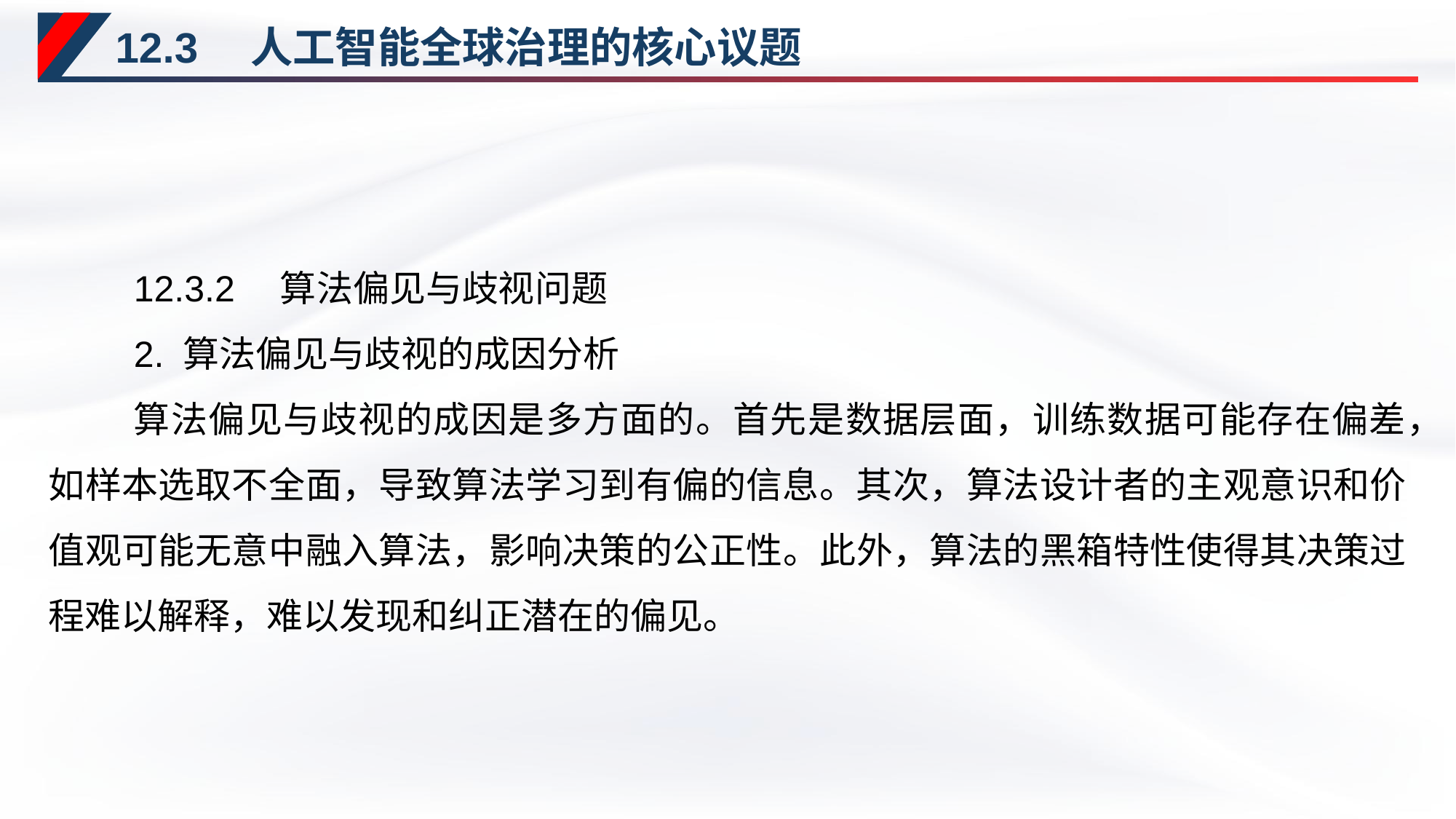

# 12.3　人工智能全球治理的核心议题
12.3.2　算法偏见与歧视问题
2. 算法偏见与歧视的成因分析
算法偏见与歧视的成因是多方面的。首先是数据层面，训练数据可能存在偏差，如样本选取不全面，导致算法学习到有偏的信息。其次，算法设计者的主观意识和价值观可能无意中融入算法，影响决策的公正性。此外，算法的黑箱特性使得其决策过程难以解释，难以发现和纠正潜在的偏见。